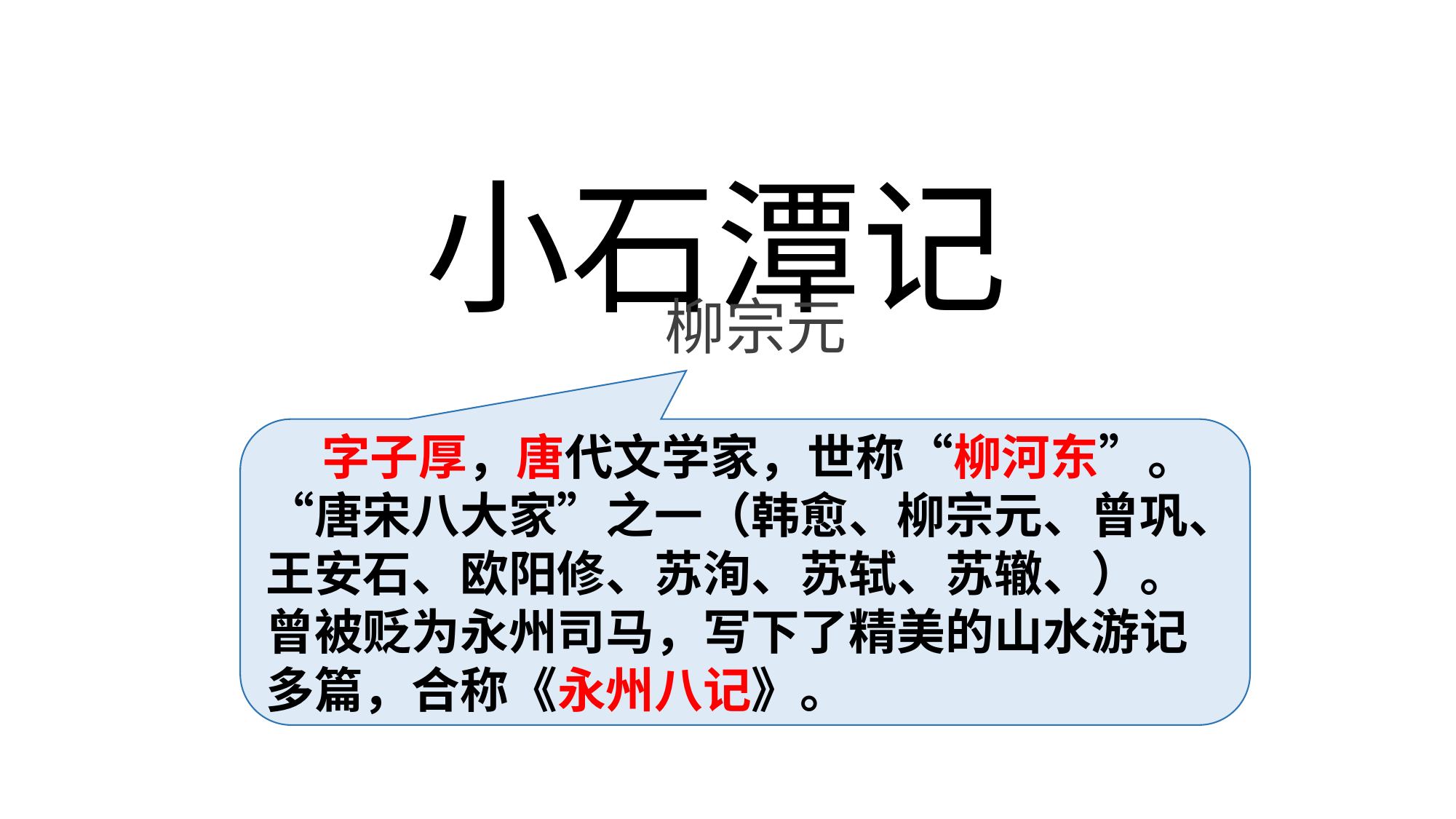

# 小石潭记
柳宗元
    字子厚，唐代文学家，世称“柳河东”。“唐宋八大家”之一（韩愈、柳宗元、曾巩、王安石、欧阳修、苏洵、苏轼、苏辙、）。曾被贬为永州司马，写下了精美的山水游记多篇，合称《永州八记》。